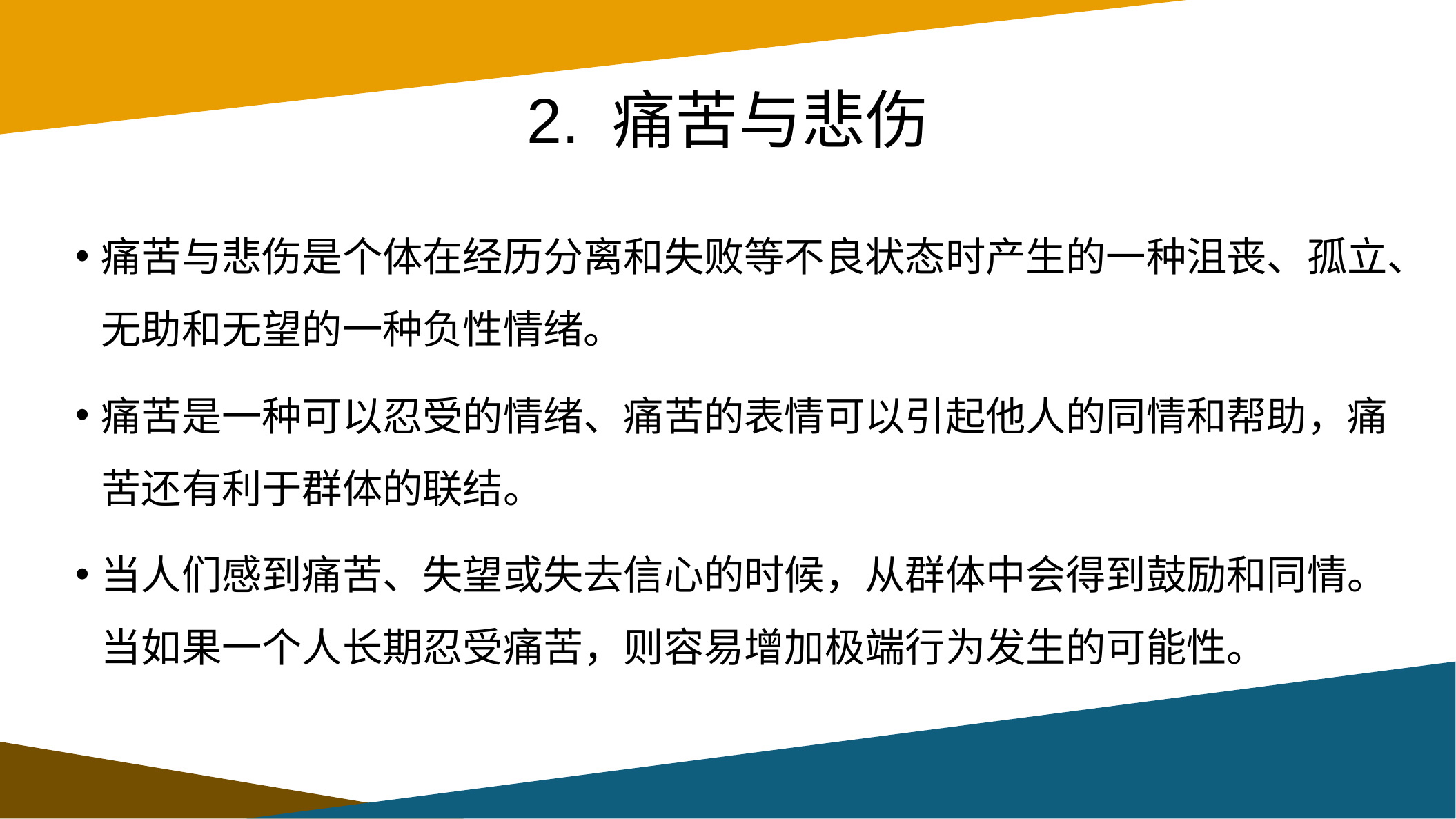

# 2. 痛苦与悲伤
痛苦与悲伤是个体在经历分离和失败等不良状态时产生的一种沮丧、孤立、无助和无望的一种负性情绪。
痛苦是一种可以忍受的情绪、痛苦的表情可以引起他人的同情和帮助，痛苦还有利于群体的联结。
当人们感到痛苦、失望或失去信心的时候，从群体中会得到鼓励和同情。当如果一个人长期忍受痛苦，则容易增加极端行为发生的可能性。